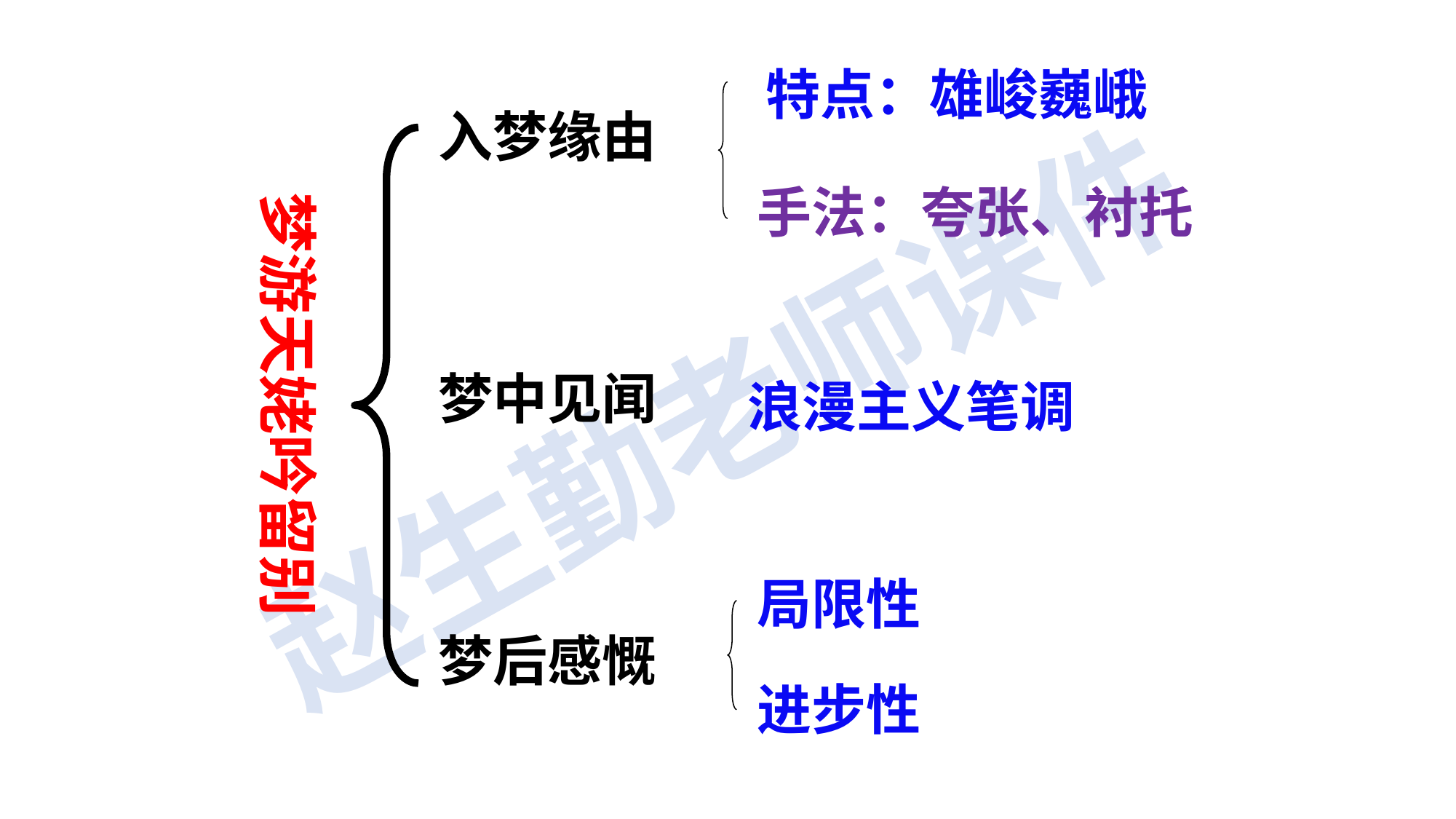

特点：雄峻巍峨

入梦缘由

梦中见闻

梦后感慨

手法：夸张、衬托
梦游天姥吟留别
浪漫主义笔调
局限性

进步性